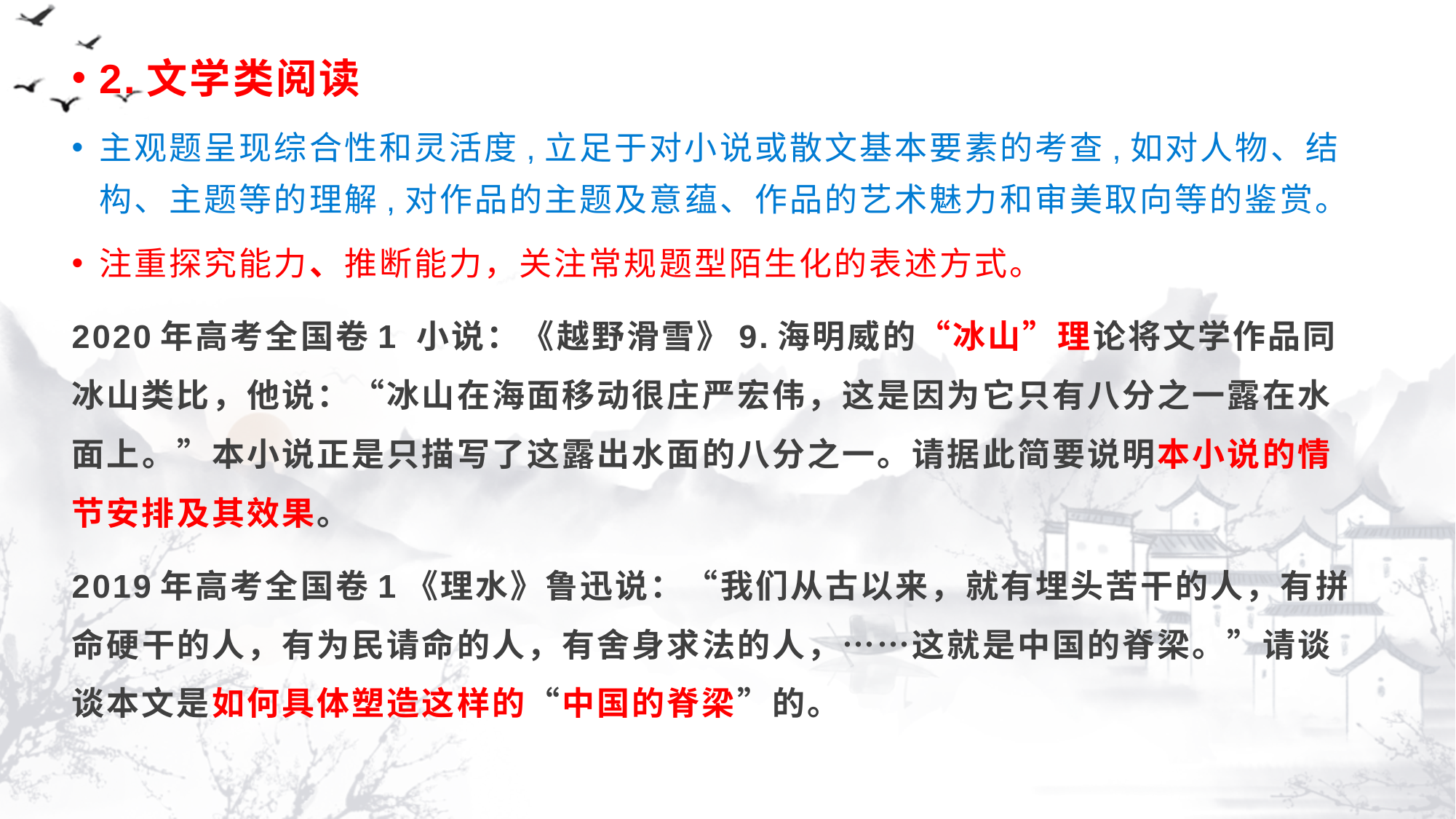

2.文学类阅读
主观题呈现综合性和灵活度,立足于对小说或散文基本要素的考查,如对人物、结构、主题等的理解,对作品的主题及意蕴、作品的艺术魅力和审美取向等的鉴赏。
注重探究能力、推断能力，关注常规题型陌生化的表述方式。
2020年高考全国卷1 小说：《越野滑雪》9.海明威的“冰山”理论将文学作品同冰山类比，他说：“冰山在海面移动很庄严宏伟，这是因为它只有八分之一露在水面上。”本小说正是只描写了这露出水面的八分之一。请据此简要说明本小说的情节安排及其效果。
2019年高考全国卷1《理水》鲁迅说：“我们从古以来，就有埋头苦干的人，有拼命硬干的人，有为民请命的人，有舍身求法的人，……这就是中国的脊梁。”请谈谈本文是如何具体塑造这样的“中国的脊梁”的。

#